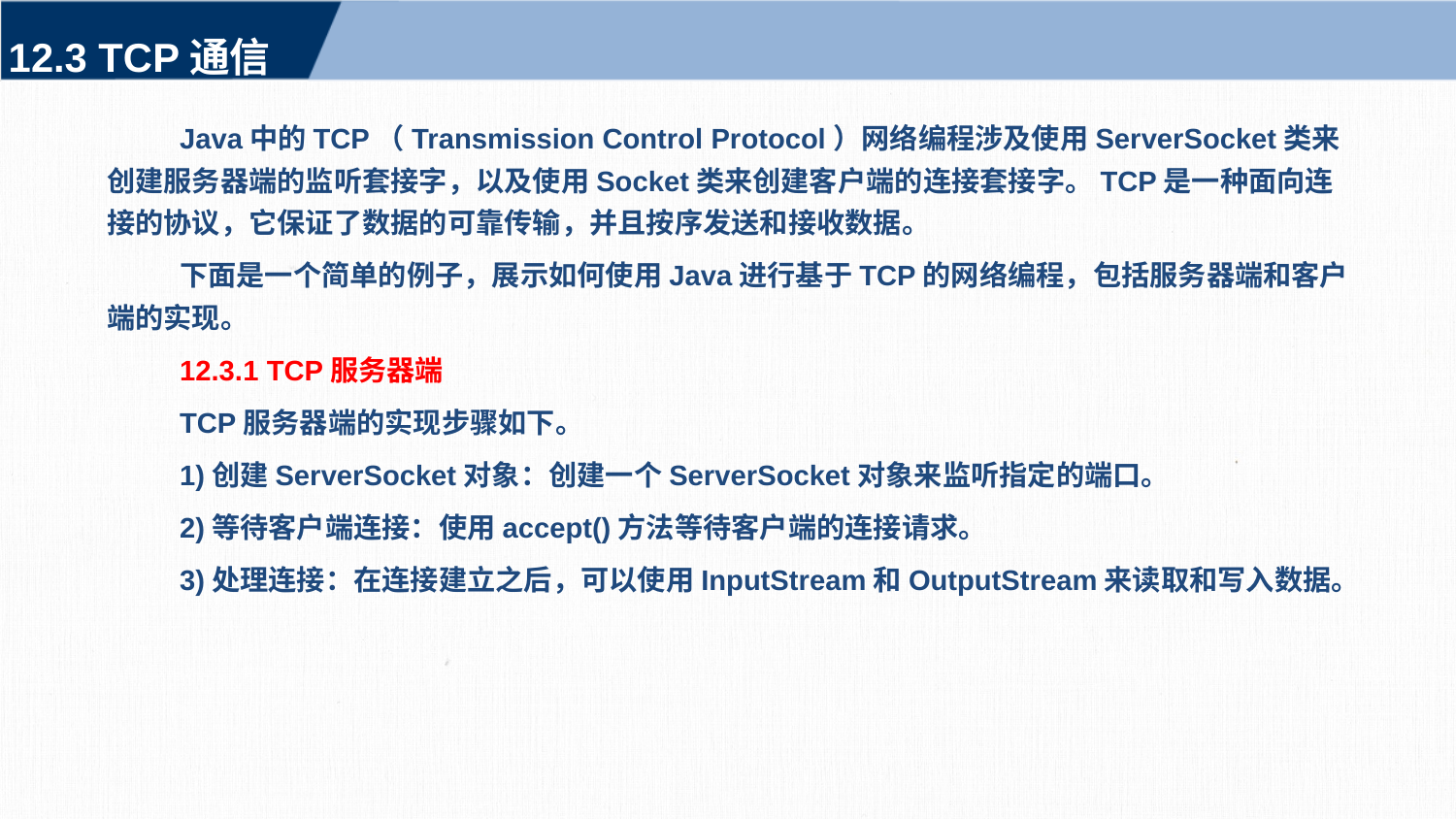

12.3 TCP通信

Java中的TCP（Transmission Control Protocol）网络编程涉及使用ServerSocket类来创建服务器端的监听套接字，以及使用Socket类来创建客户端的连接套接字。TCP是一种面向连接的协议，它保证了数据的可靠传输，并且按序发送和接收数据。
下面是一个简单的例子，展示如何使用Java进行基于TCP的网络编程，包括服务器端和客户端的实现。
12.3.1 TCP服务器端
TCP服务器端的实现步骤如下。
1)创建ServerSocket对象：创建一个ServerSocket对象来监听指定的端口。
2)等待客户端连接：使用accept()方法等待客户端的连接请求。
3)处理连接：在连接建立之后，可以使用InputStream和OutputStream来读取和写入数据。